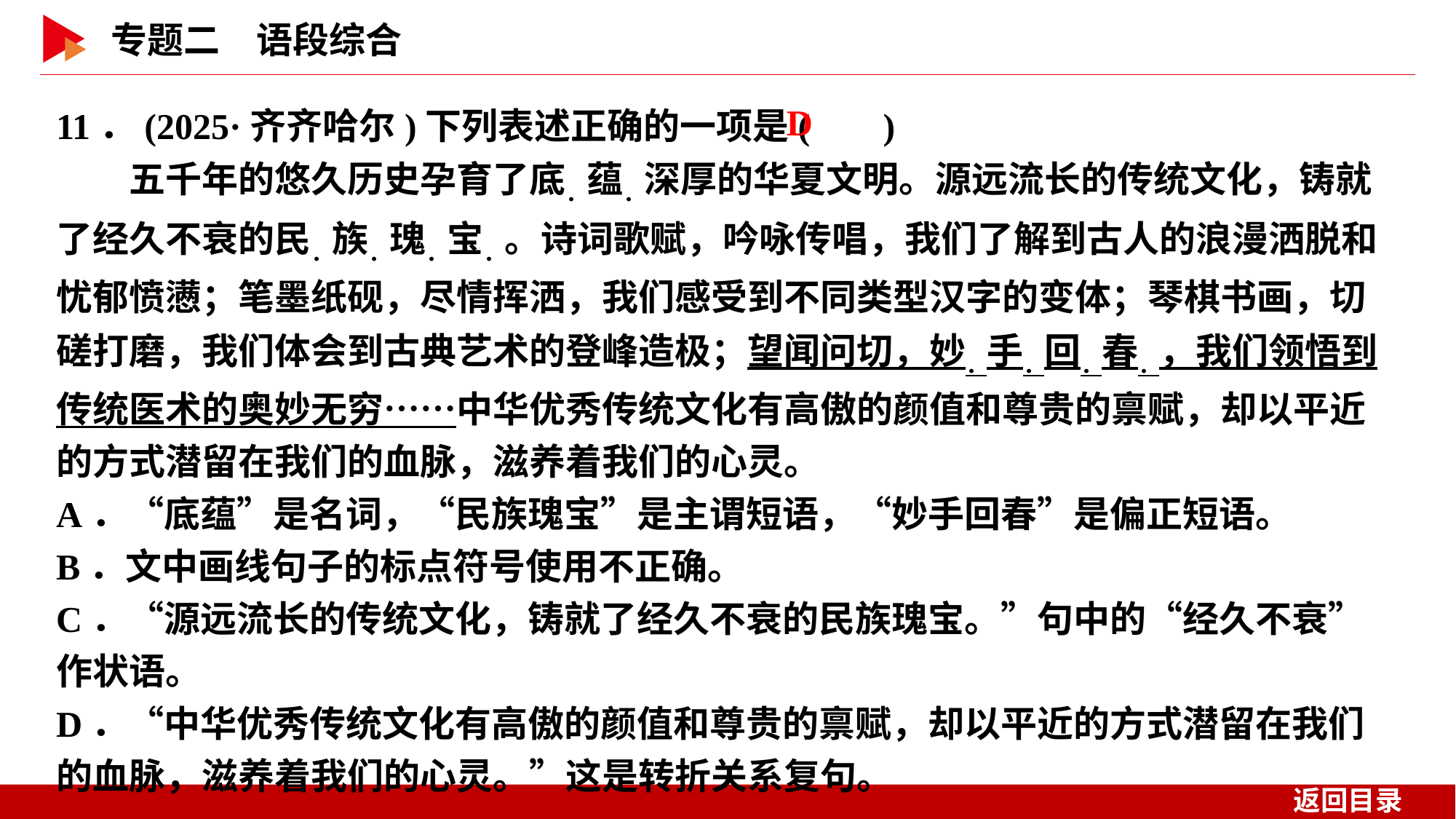

11．(2025·齐齐哈尔)下列表述正确的一项是(        )
　　五千年的悠久历史孕育了底．蕴．深厚的华夏文明。源远流长的传统文化，铸就了经久不衰的民．族．瑰．宝．。诗词歌赋，吟咏传唱，我们了解到古人的浪漫洒脱和忧郁愤懑；笔墨纸砚，尽情挥洒，我们感受到不同类型汉字的变体；琴棋书画，切磋打磨，我们体会到古典艺术的登峰造极；望闻问切，妙．手．回．春．，我们领悟到传统医术的奥妙无穷……中华优秀传统文化有高傲的颜值和尊贵的禀赋，却以平近的方式潜留在我们的血脉，滋养着我们的心灵。
A．“底蕴”是名词，“民族瑰宝”是主谓短语，“妙手回春”是偏正短语。
B．文中画线句子的标点符号使用不正确。
C．“源远流长的传统文化，铸就了经久不衰的民族瑰宝。”句中的“经久不衰”作状语。
D．“中华优秀传统文化有高傲的颜值和尊贵的禀赋，却以平近的方式潜留在我们的血脉，滋养着我们的心灵。”这是转折关系复句。
   D